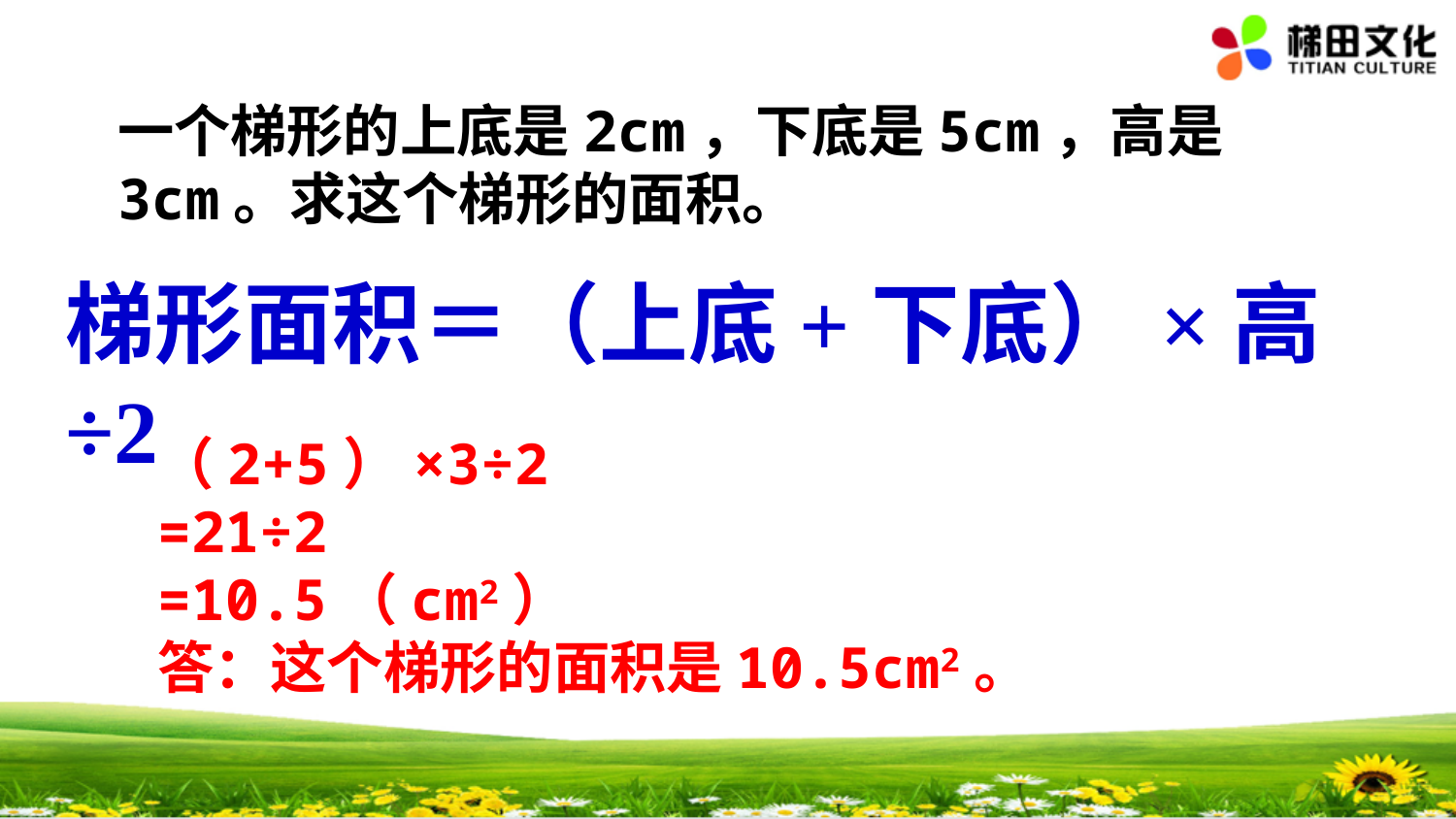

一个梯形的上底是2cm，下底是5cm，高是3cm。求这个梯形的面积。
梯形面积＝（上底+下底）×高÷2
（2+5）×3÷2
=21÷2
=10.5（cm2）
答：这个梯形的面积是10.5cm2。